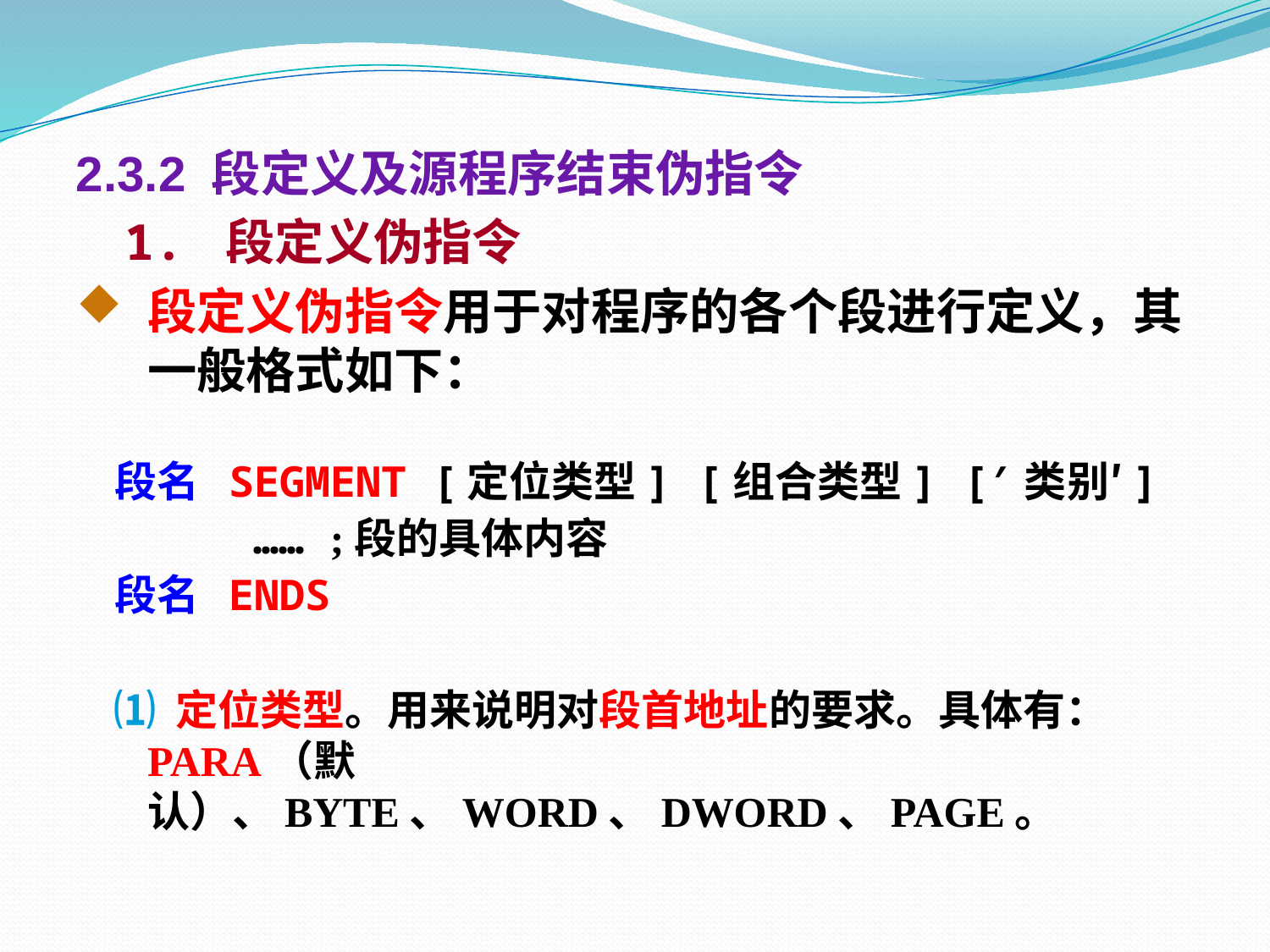

2.3.2 段定义及源程序结束伪指令
    1. 段定义伪指令
段定义伪指令用于对程序的各个段进行定义，其一般格式如下：

   段名  SEGMENT [定位类型] [组合类型] [′类别′]
       …… ;段的具体内容
   段名  ENDS

    ⑴ 定位类型。用来说明对段首地址的要求。具体有：PARA（默认）、BYTE、WORD、DWORD、PAGE。